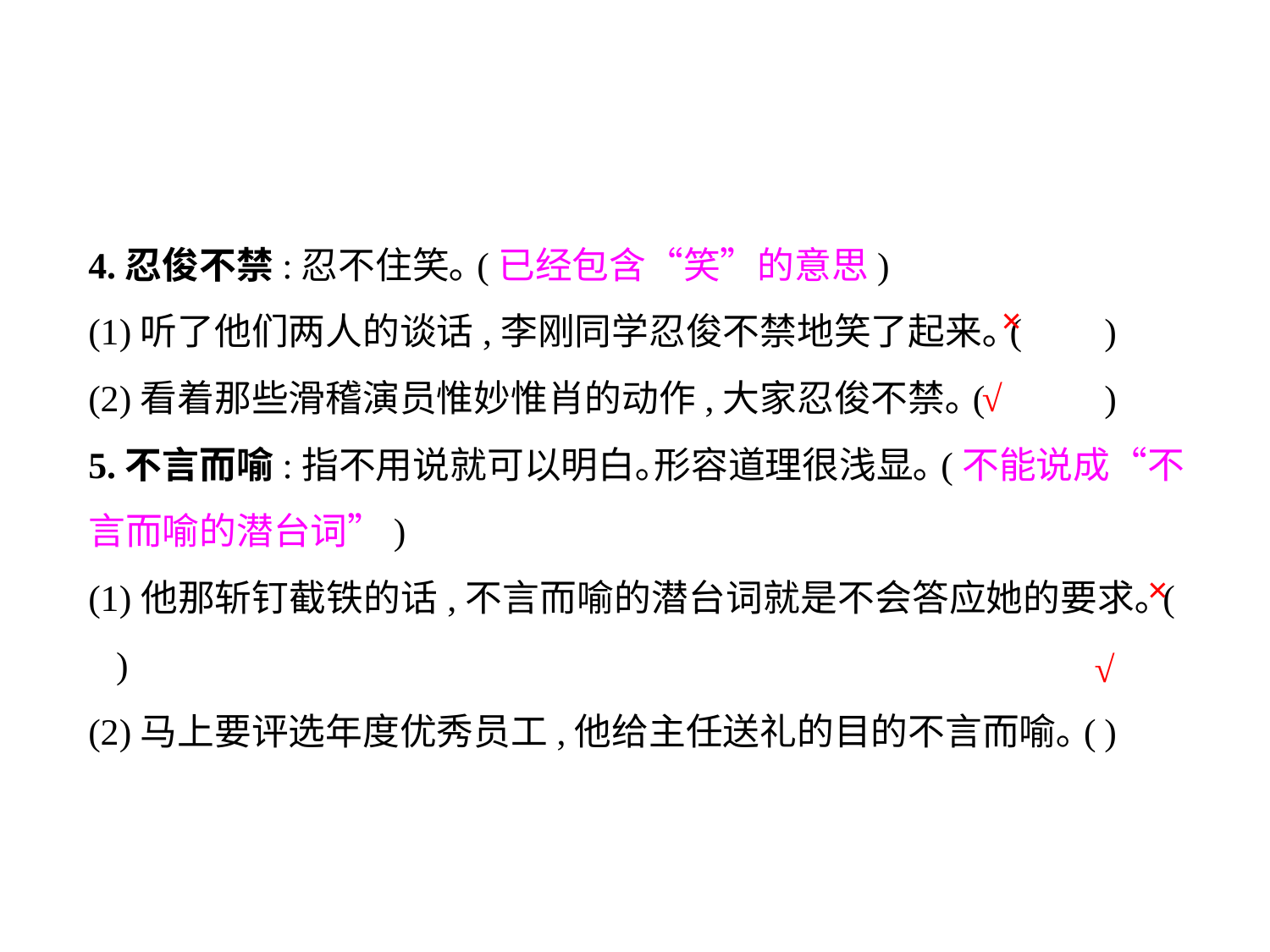

4.忍俊不禁:忍不住笑｡(已经包含“笑”的意思)
(1)听了他们两人的谈话,李刚同学忍俊不禁地笑了起来｡(	)
(2)看着那些滑稽演员惟妙惟肖的动作,大家忍俊不禁｡(	)
5.不言而喻:指不用说就可以明白｡形容道理很浅显｡(不能说成“不言而喻的潜台词”)
(1)他那斩钉截铁的话,不言而喻的潜台词就是不会答应她的要求｡(     )
(2)马上要评选年度优秀员工,他给主任送礼的目的不言而喻｡(	)
×
√
×
√